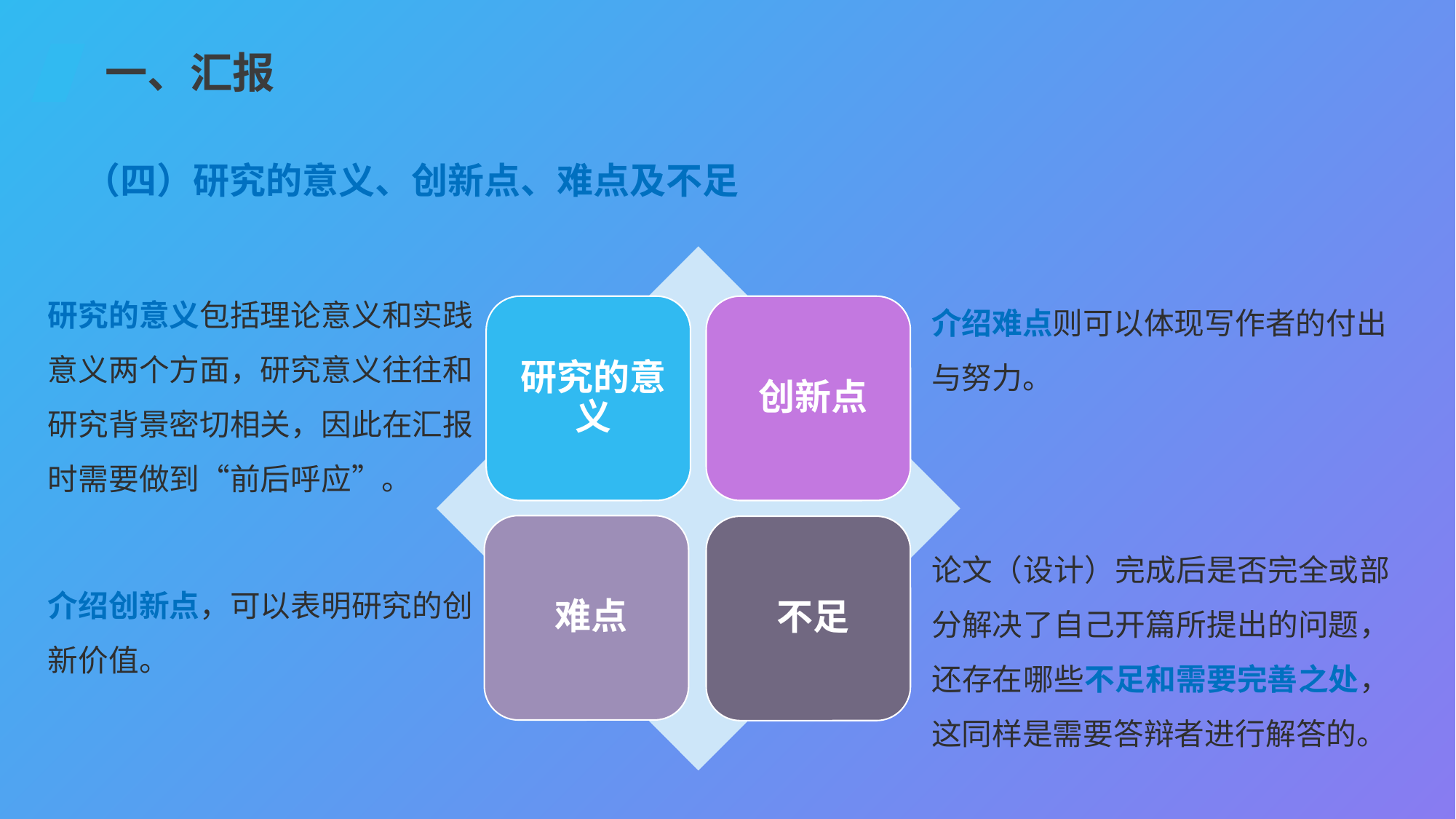

一、汇报
（四）研究的意义、创新点、难点及不足
研究的意义
创新点
难点
不足
研究的意义包括理论意义和实践意义两个方面，研究意义往往和研究背景密切相关，因此在汇报时需要做到“前后呼应”。
介绍难点则可以体现写作者的付出与努力。
论文（设计）完成后是否完全或部分解决了自己开篇所提出的问题，还存在哪些不足和需要完善之处，这同样是需要答辩者进行解答的。
介绍创新点，可以表明研究的创新价值。